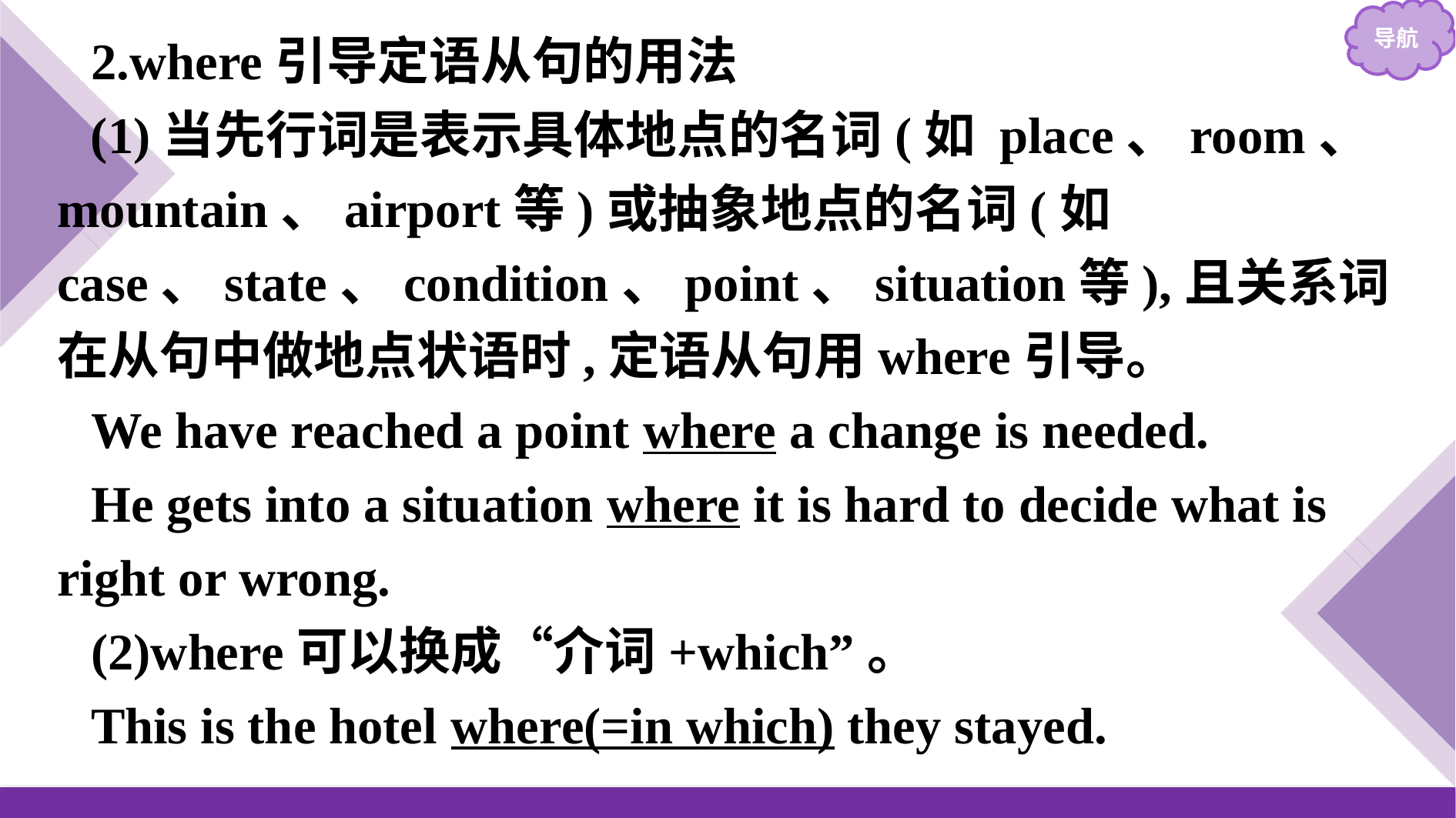

2.where引导定语从句的用法
(1)当先行词是表示具体地点的名词(如 place、room、mountain、airport等)或抽象地点的名词(如case、state、condition、point、situation等),且关系词在从句中做地点状语时,定语从句用where引导。
We have reached a point where a change is needed.
He gets into a situation where it is hard to decide what is right or wrong.
(2)where可以换成“介词+which”。
This is the hotel where(=in which) they stayed.